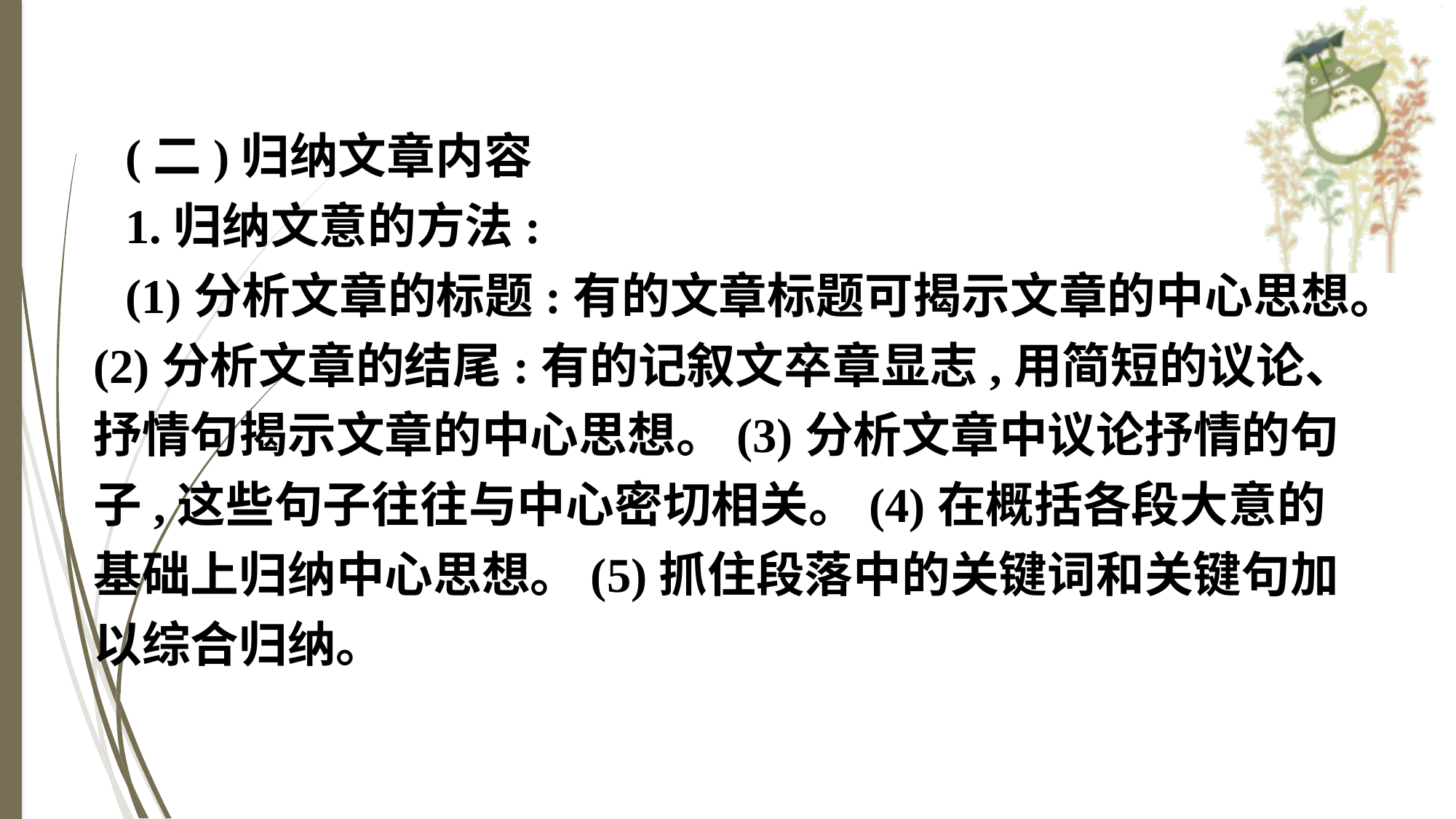

(二)归纳文章内容
1.归纳文意的方法:
(1)分析文章的标题:有的文章标题可揭示文章的中心思想。(2)分析文章的结尾:有的记叙文卒章显志,用简短的议论、抒情句揭示文章的中心思想。(3)分析文章中议论抒情的句子,这些句子往往与中心密切相关。(4)在概括各段大意的基础上归纳中心思想。(5)抓住段落中的关键词和关键句加以综合归纳。